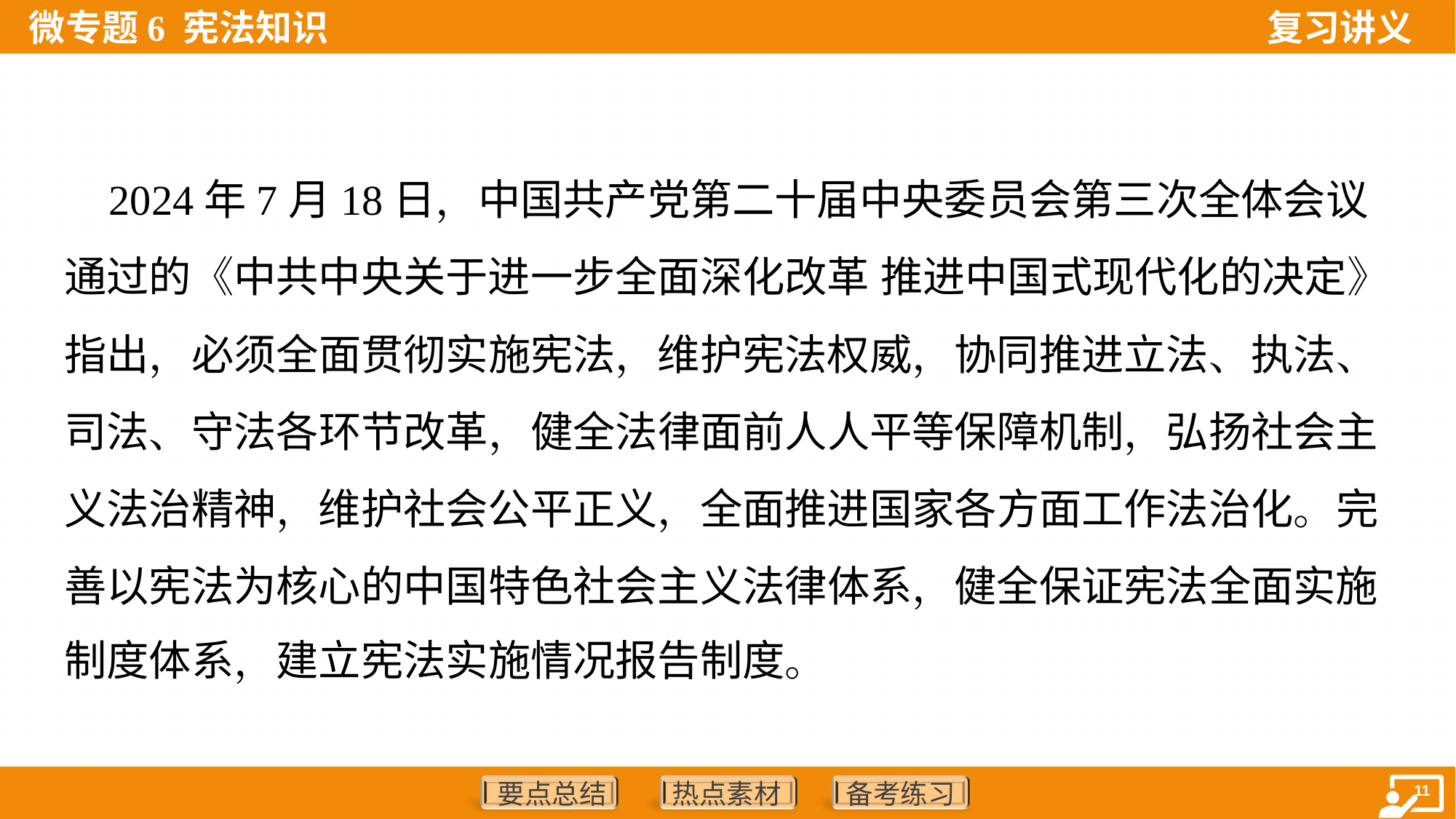

2024年7月18日，中国共产党第二十届中央委员会第三次全体会议
通过的《中共中央关于进一步全面深化改革 推进中国式现代化的决定》
指出，必须全面贯彻实施宪法，维护宪法权威，协同推进立法、执法、
司法、守法各环节改革，健全法律面前人人平等保障机制，弘扬社会主
义法治精神，维护社会公平正义，全面推进国家各方面工作法治化。完
善以宪法为核心的中国特色社会主义法律体系，健全保证宪法全面实施
制度体系，建立宪法实施情况报告制度。